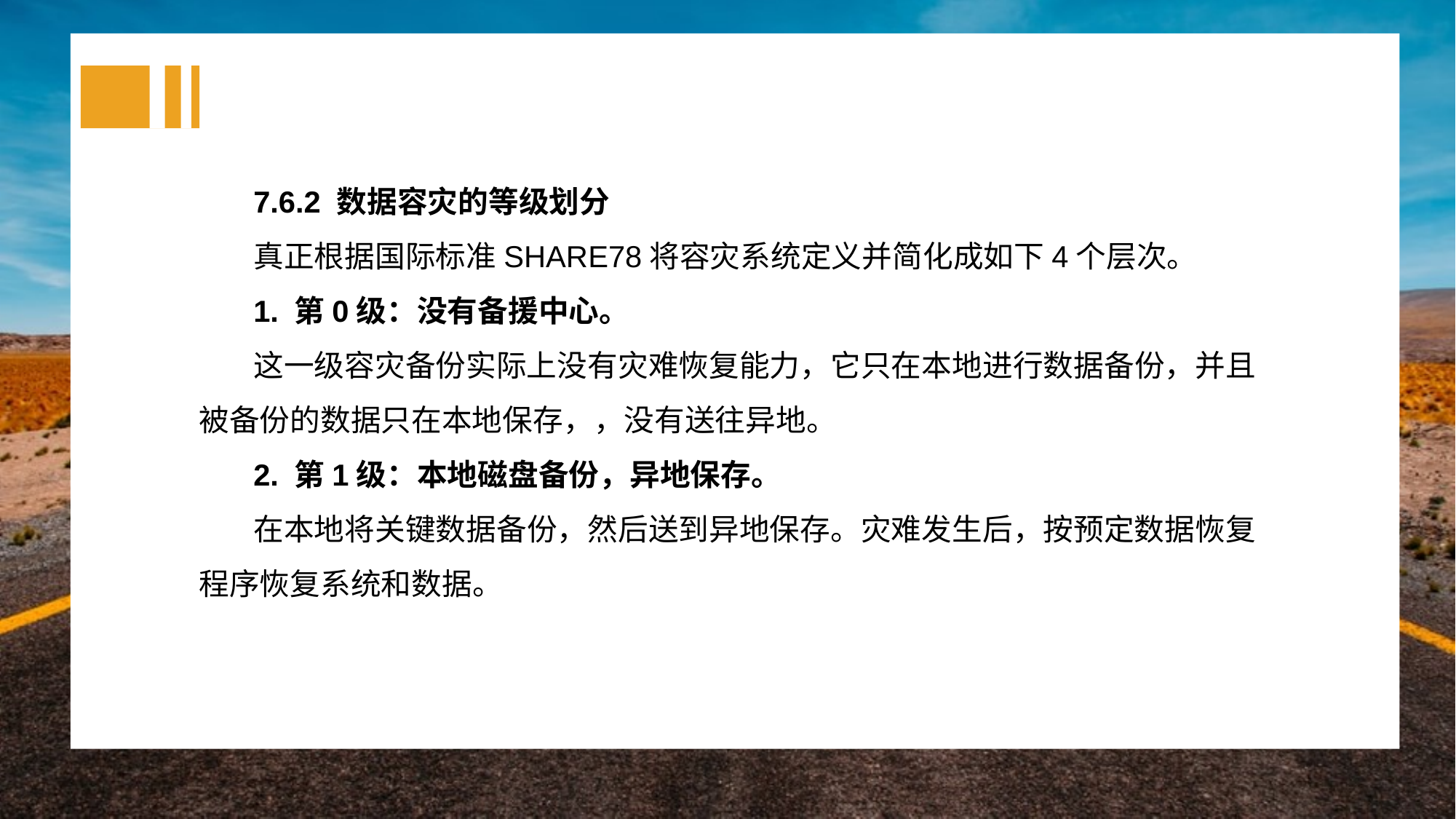

7.6.2 数据容灾的等级划分
真正根据国际标准SHARE78将容灾系统定义并简化成如下4个层次。
1. 第0级：没有备援中心。
这一级容灾备份实际上没有灾难恢复能力，它只在本地进行数据备份，并且被备份的数据只在本地保存，，没有送往异地。
2. 第1级：本地磁盘备份，异地保存。
在本地将关键数据备份，然后送到异地保存。灾难发生后，按预定数据恢复程序恢复系统和数据。